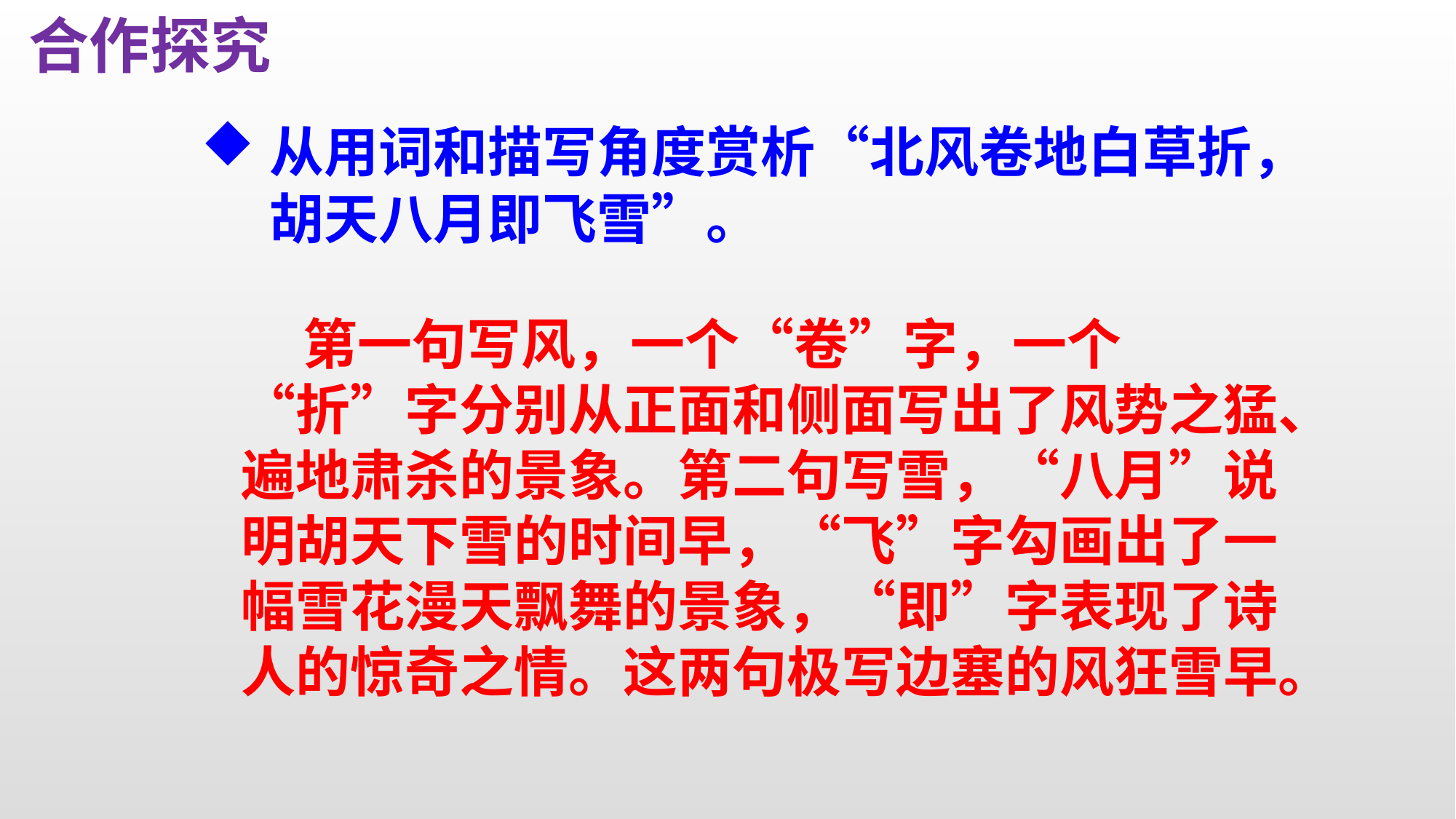

合作探究
从用词和描写角度赏析“北风卷地白草折，胡天八月即飞雪”。
    第一句写风，一个“卷”字，一个“折”字分别从正面和侧面写出了风势之猛、遍地肃杀的景象。第二句写雪，“八月”说明胡天下雪的时间早，“飞”字勾画出了一幅雪花漫天飘舞的景象，“即”字表现了诗人的惊奇之情。这两句极写边塞的风狂雪早。